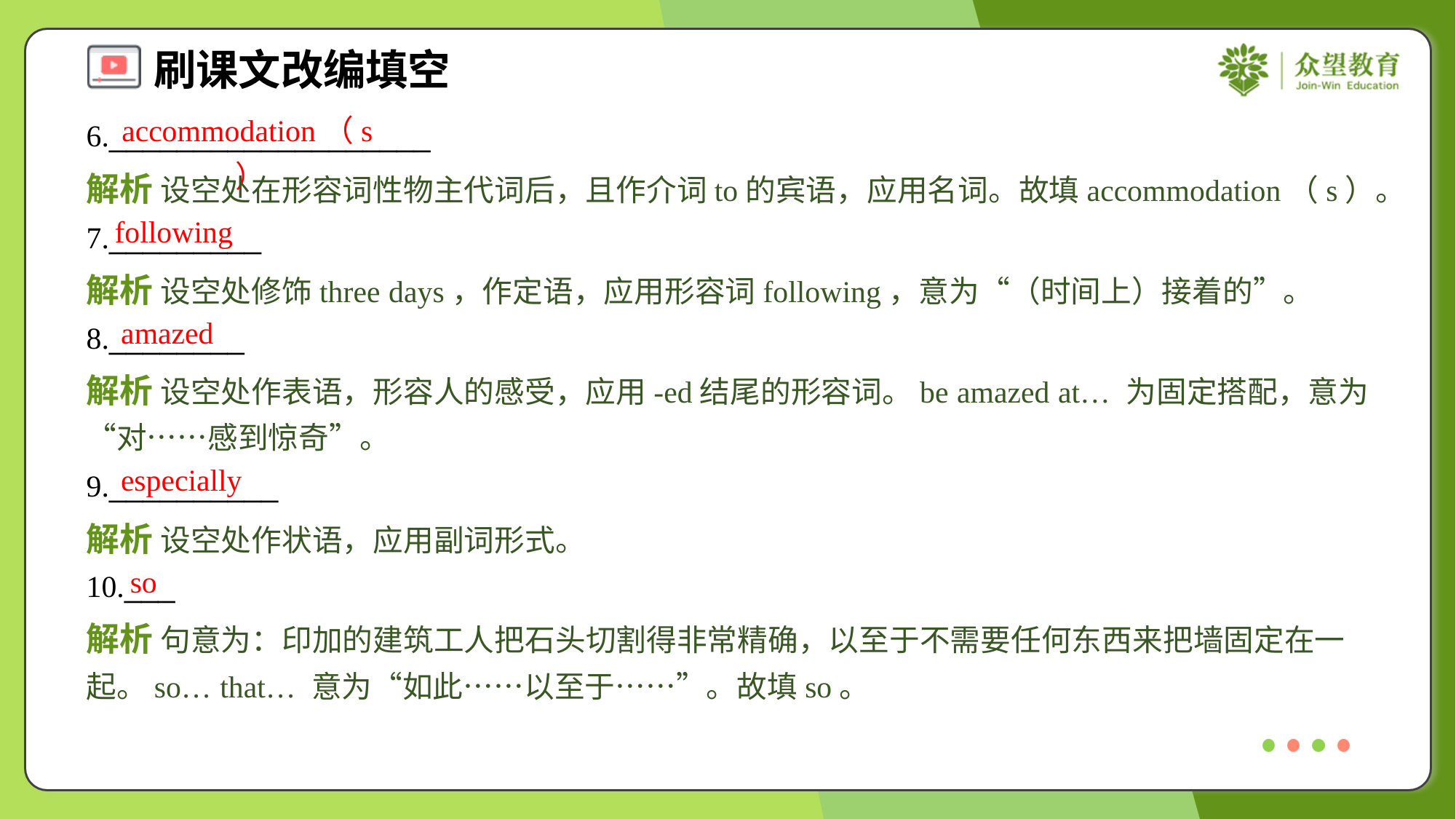

accommodation（s）
6.___________________
解析 设空处在形容词性物主代词后，且作介词to的宾语，应用名词。故填accommodation（s）。
following
7._________
解析 设空处修饰three days，作定语，应用形容词following，意为“（时间上）接着的”。
amazed
8.________
解析 设空处作表语，形容人的感受，应用-ed结尾的形容词。be amazed at… 为固定搭配，意为“对……感到惊奇”。
especially
9.__________
解析 设空处作状语，应用副词形式。
so
10.___
解析 句意为：印加的建筑工人把石头切割得非常精确，以至于不需要任何东西来把墙固定在一起。so… that… 意为“如此……以至于……”。故填so。